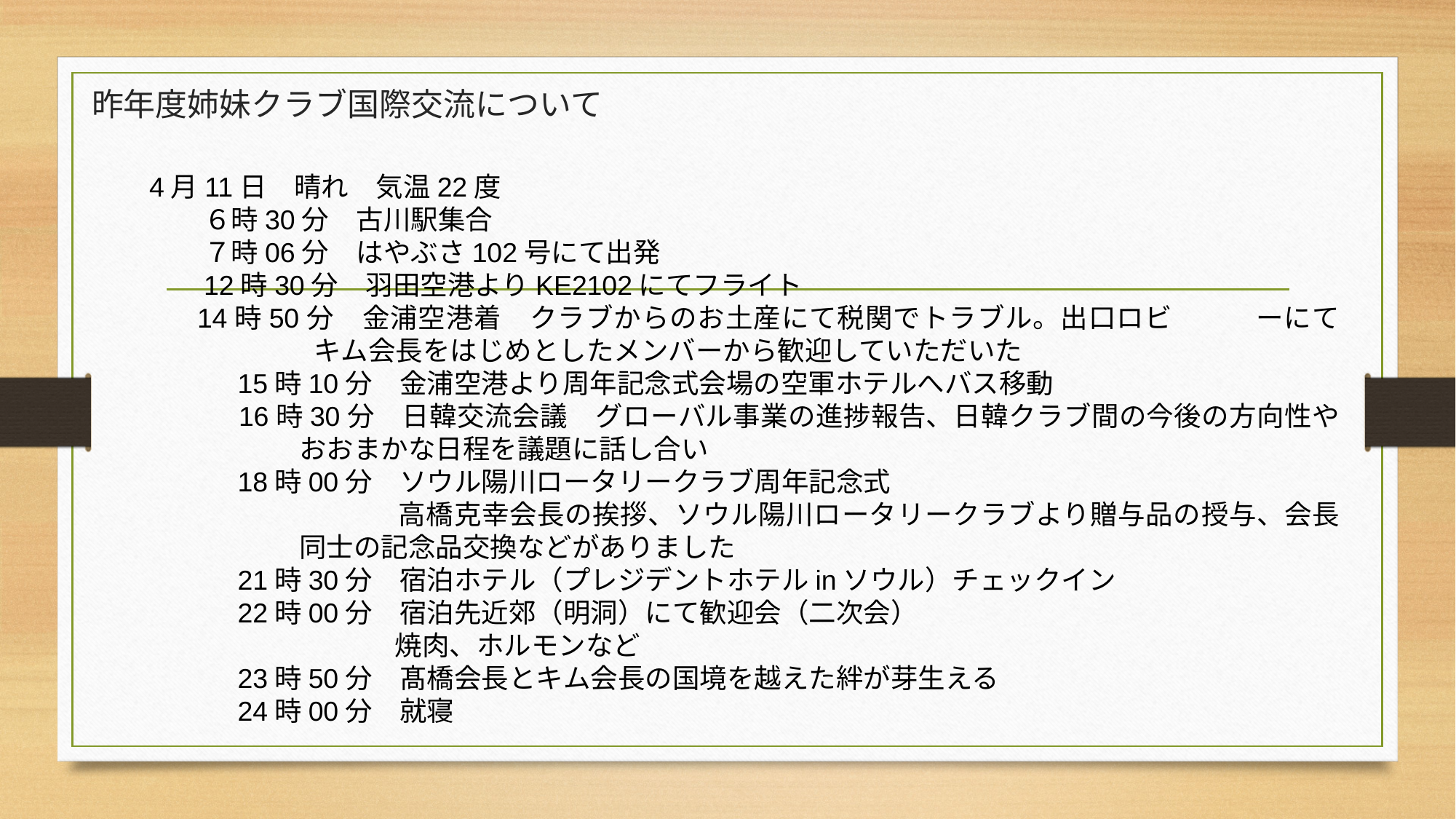

# 昨年度姉妹クラブ国際交流について
4月11日　晴れ　気温22度
６時30分　古川駅集合
７時06分　はやぶさ102号にて出発
12時30分　羽田空港よりKE2102にてフライト
14時50分　金浦空港着　クラブからのお土産にて税関でトラブル。出口ロビ　　　ーにてキム会長をはじめとしたメンバーから歓迎していただいた
　　　15時10分　金浦空港より周年記念式会場の空軍ホテルへバス移動
　　　16時30分　日韓交流会議　グローバル事業の進捗報告、日韓クラブ間の今後の方向性やおおまかな日程を議題に話し合い
　　　18時00分　ソウル陽川ロータリークラブ周年記念式
　　　　　　　　　高橋克幸会長の挨拶、ソウル陽川ロータリークラブより贈与品の授与、会長同士の記念品交換などがありました
　　　21時30分　宿泊ホテル（プレジデントホテルinソウル）チェックイン
　　　22時00分　宿泊先近郊（明洞）にて歓迎会（二次会）
　　　　　　　　　焼肉、ホルモンなど
　　　23時50分　髙橋会長とキム会長の国境を越えた絆が芽生える
　　　24時00分　就寝